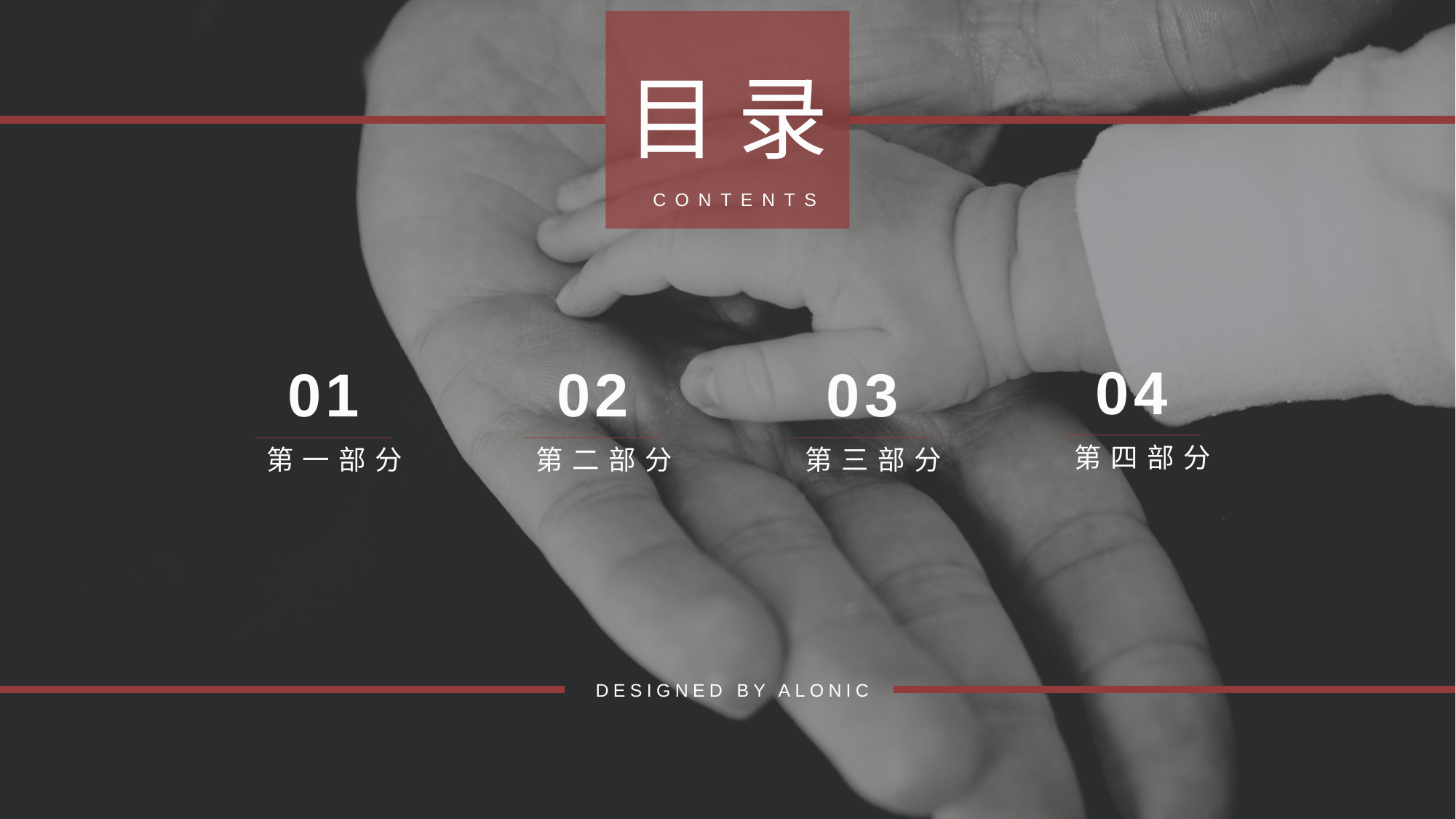

目 录
 CONTENTS
04
 第四部分
01
 第一部分
02
 第二部分
03
 第三部分
 DESIGNED BY ALONIC